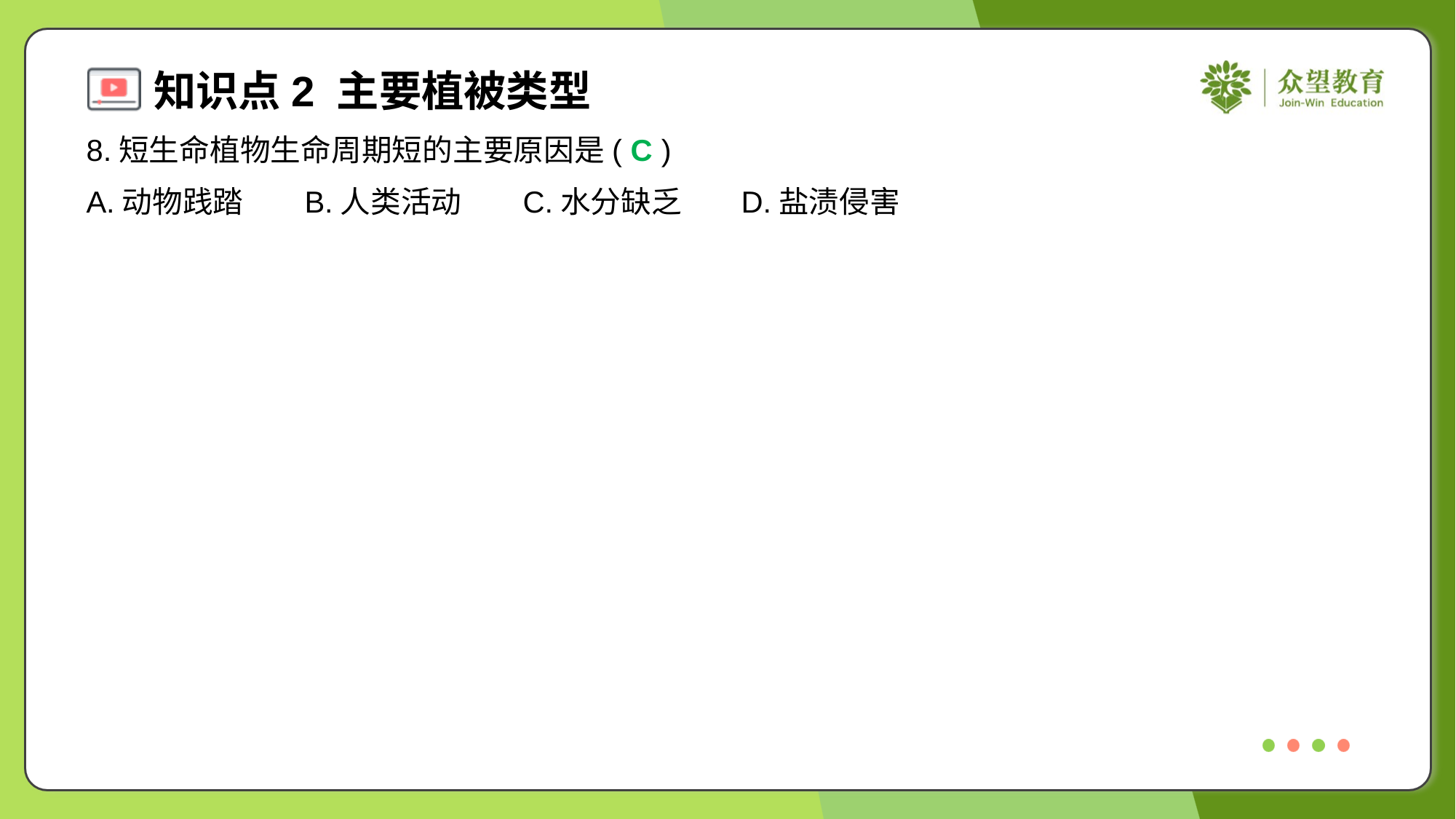

8.短生命植物生命周期短的主要原因是(     )
C
A.动物践踏	B.人类活动	C.水分缺乏	D.盐渍侵害